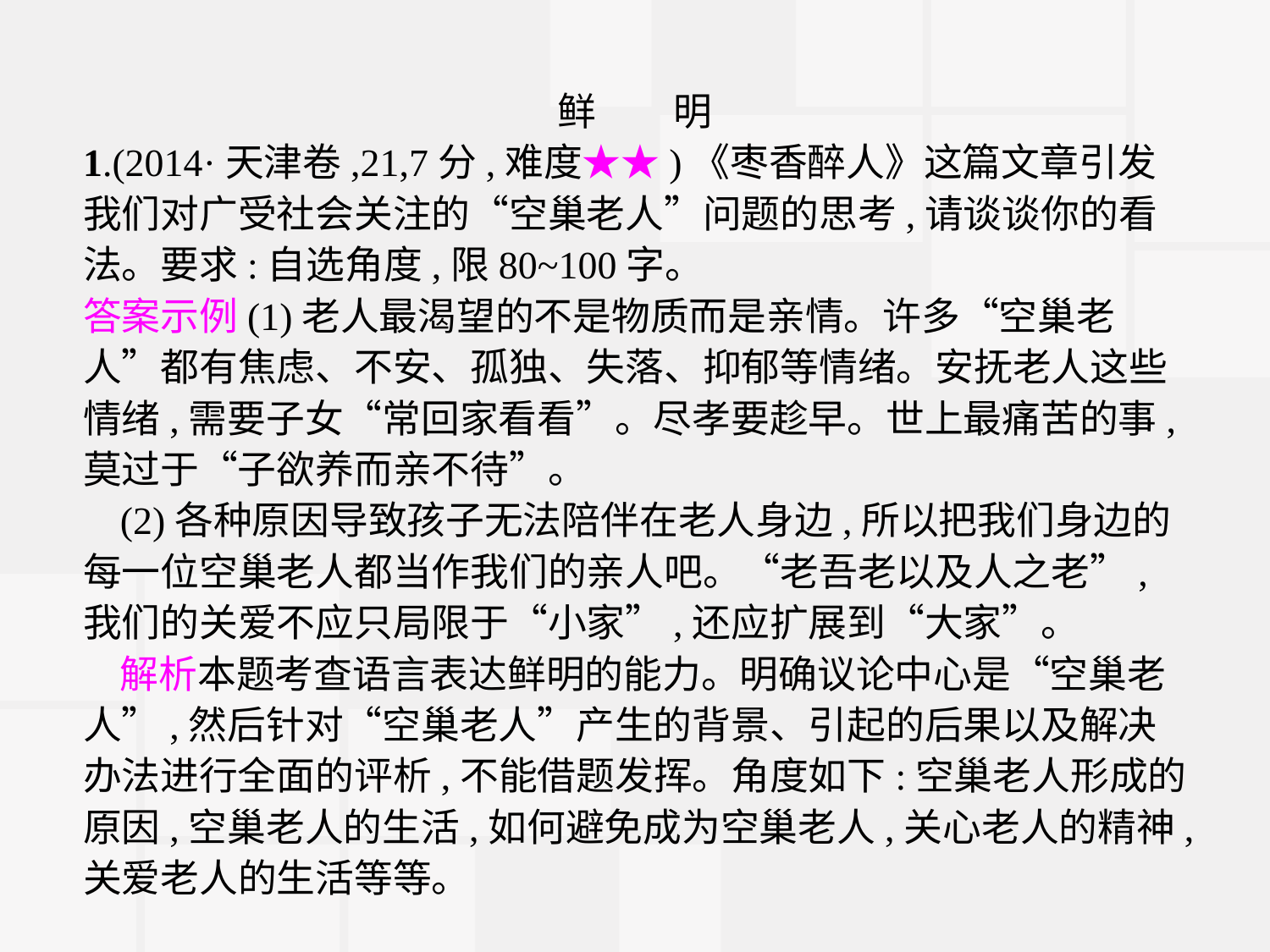

鲜　　明
1.(2014·天津卷,21,7分,难度★★)《枣香醉人》这篇文章引发我们对广受社会关注的“空巢老人”问题的思考,请谈谈你的看法。要求:自选角度,限80~100字。
答案示例(1)老人最渴望的不是物质而是亲情。许多“空巢老人”都有焦虑、不安、孤独、失落、抑郁等情绪。安抚老人这些情绪,需要子女“常回家看看”。尽孝要趁早。世上最痛苦的事,莫过于“子欲养而亲不待”。
(2)各种原因导致孩子无法陪伴在老人身边,所以把我们身边的每一位空巢老人都当作我们的亲人吧。“老吾老以及人之老”,我们的关爱不应只局限于“小家”,还应扩展到“大家”。
解析本题考查语言表达鲜明的能力。明确议论中心是“空巢老人”,然后针对“空巢老人”产生的背景、引起的后果以及解决办法进行全面的评析,不能借题发挥。角度如下:空巢老人形成的原因,空巢老人的生活,如何避免成为空巢老人,关心老人的精神,关爱老人的生活等等。